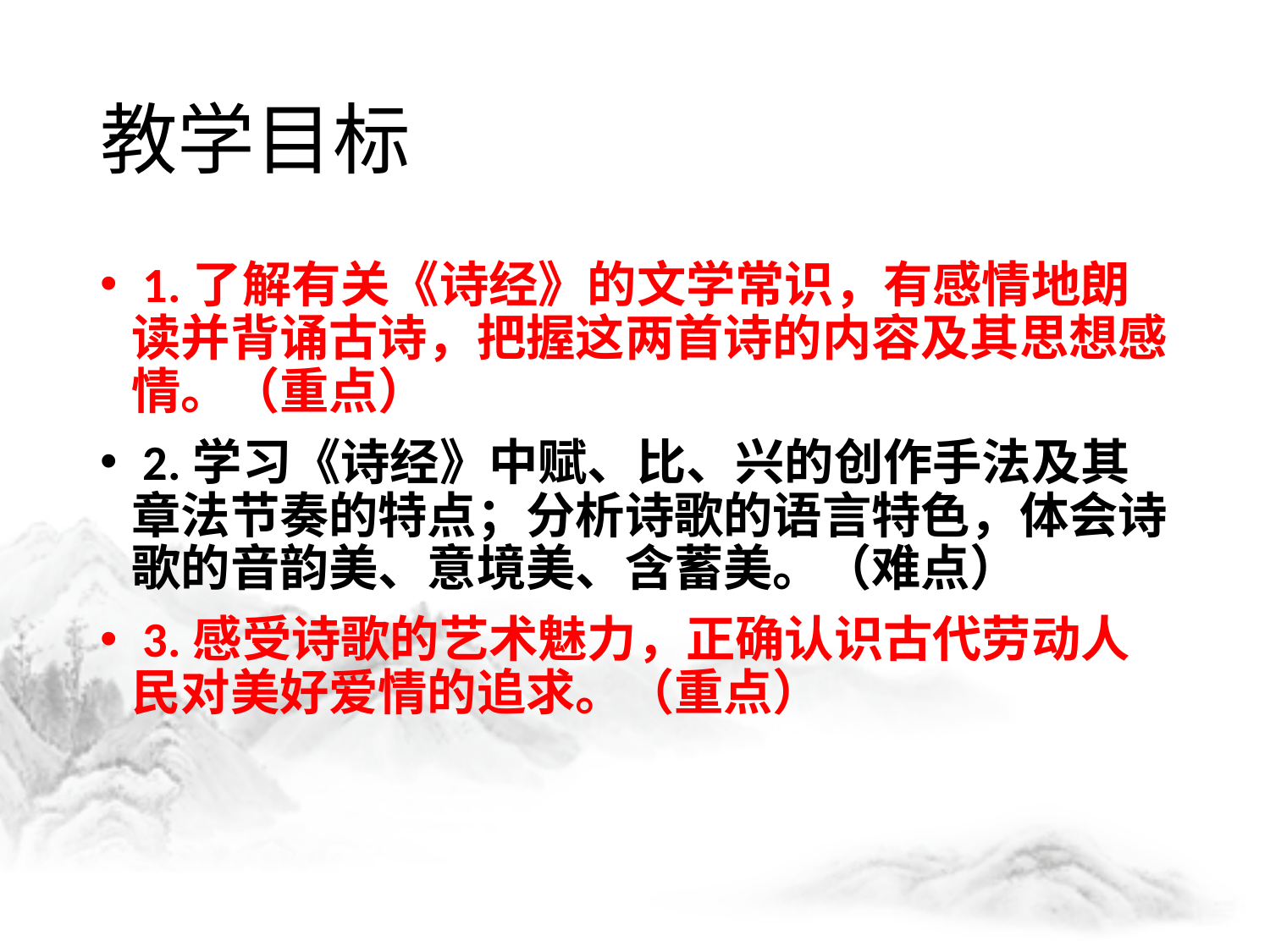

# 教学目标
 1.了解有关《诗经》的文学常识，有感情地朗读并背诵古诗，把握这两首诗的内容及其思想感情。（重点）
 2.学习《诗经》中赋、比、兴的创作手法及其章法节奏的特点；分析诗歌的语言特色，体会诗歌的音韵美、意境美、含蓄美。（难点）
 3.感受诗歌的艺术魅力，正确认识古代劳动人民对美好爱情的追求。（重点）